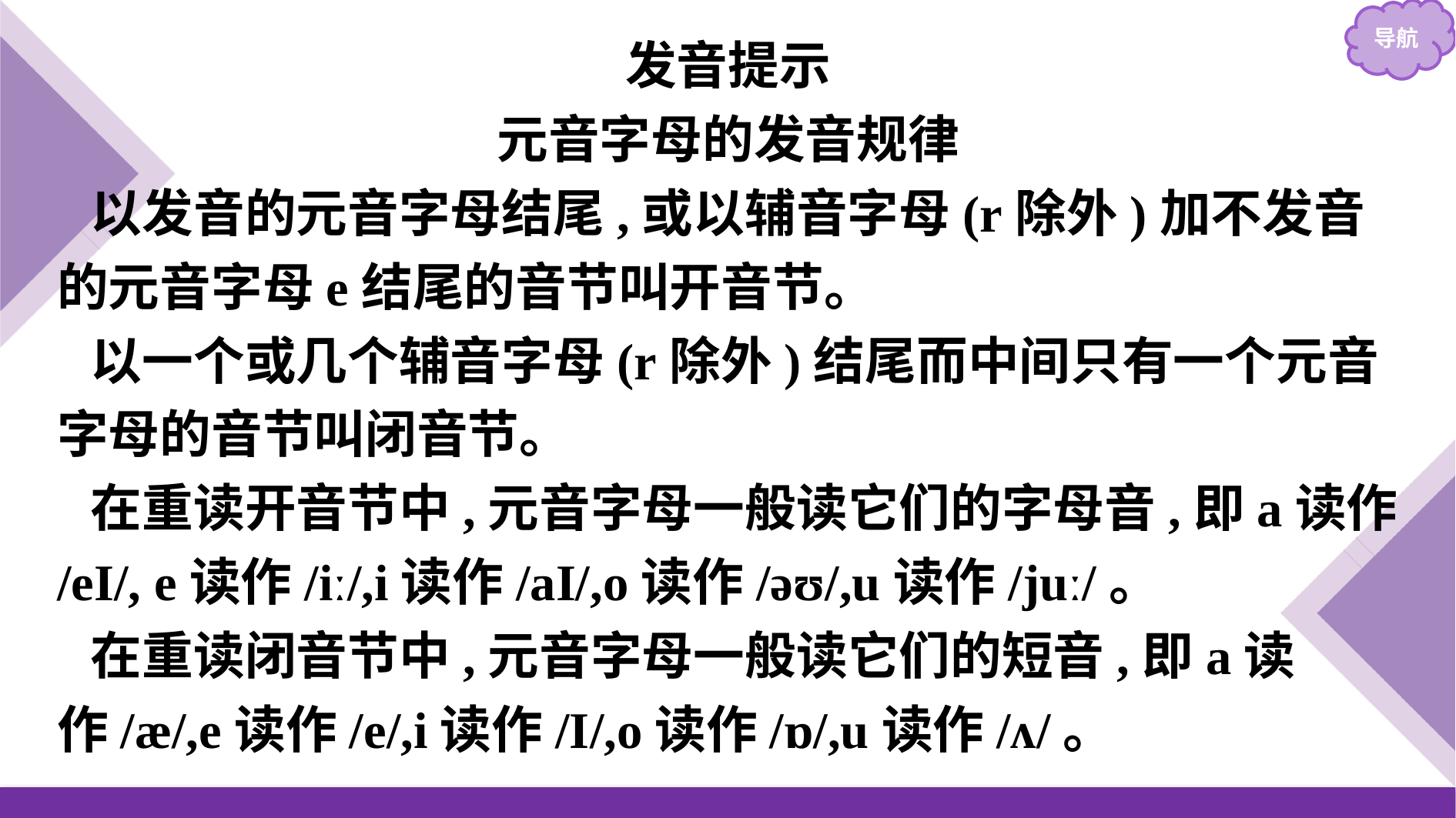

发音提示
元音字母的发音规律
以发音的元音字母结尾,或以辅音字母(r除外)加不发音的元音字母e结尾的音节叫开音节。
以一个或几个辅音字母(r除外)结尾而中间只有一个元音字母的音节叫闭音节。
在重读开音节中,元音字母一般读它们的字母音,即a读作/eI/, e读作/iː/,i读作/aI/,o读作/əʊ/,u读作/juː/。
在重读闭音节中,元音字母一般读它们的短音,即a读作/æ/,e读作/e/,i读作/I/,o读作/ɒ/,u读作/ʌ/。